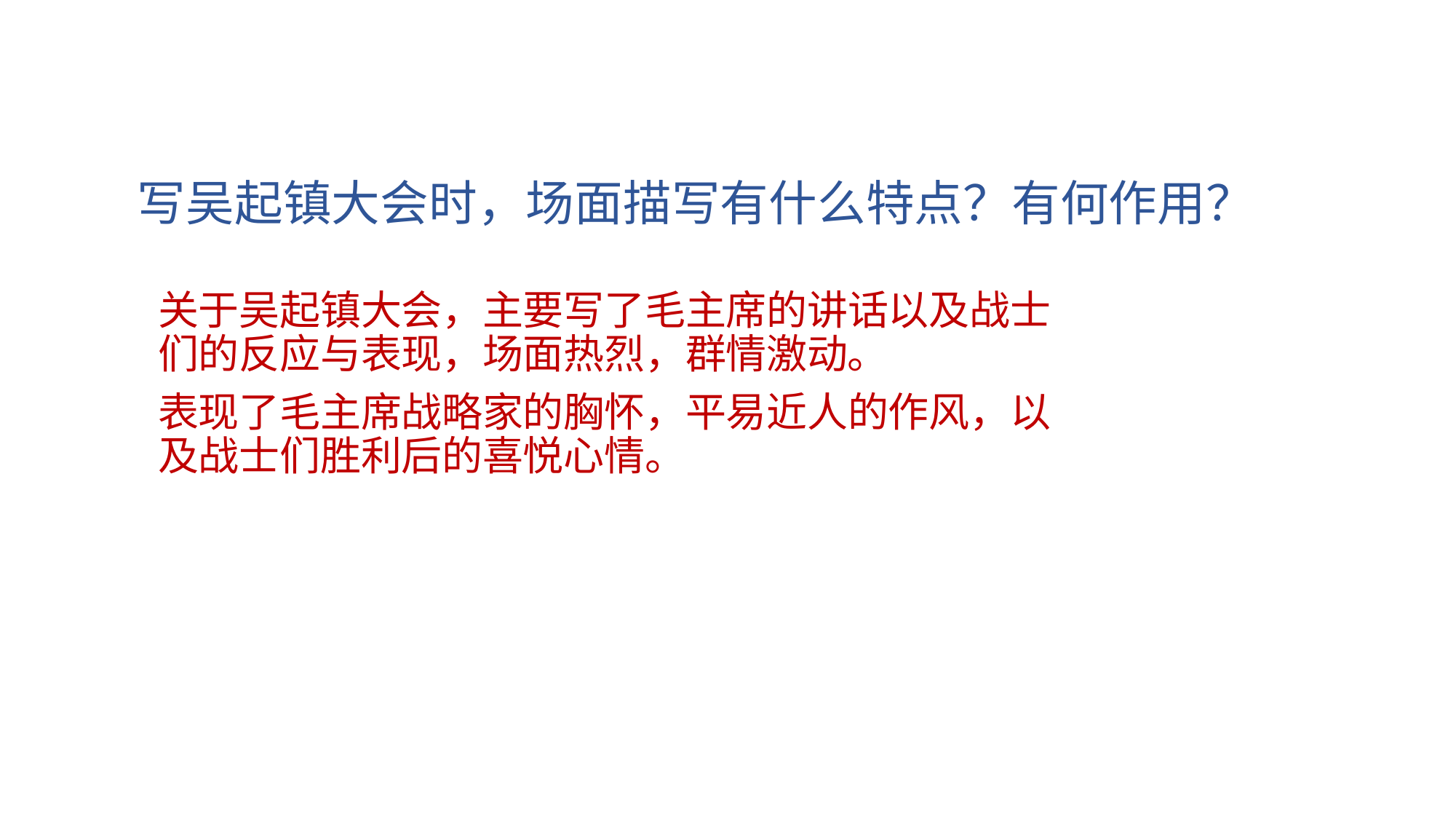

# 写吴起镇大会时，场面描写有什么特点？有何作用？
关于吴起镇大会，主要写了毛主席的讲话以及战士们的反应与表现，场面热烈，群情激动。
表现了毛主席战略家的胸怀，平易近人的作风，以及战士们胜利后的喜悦心情。